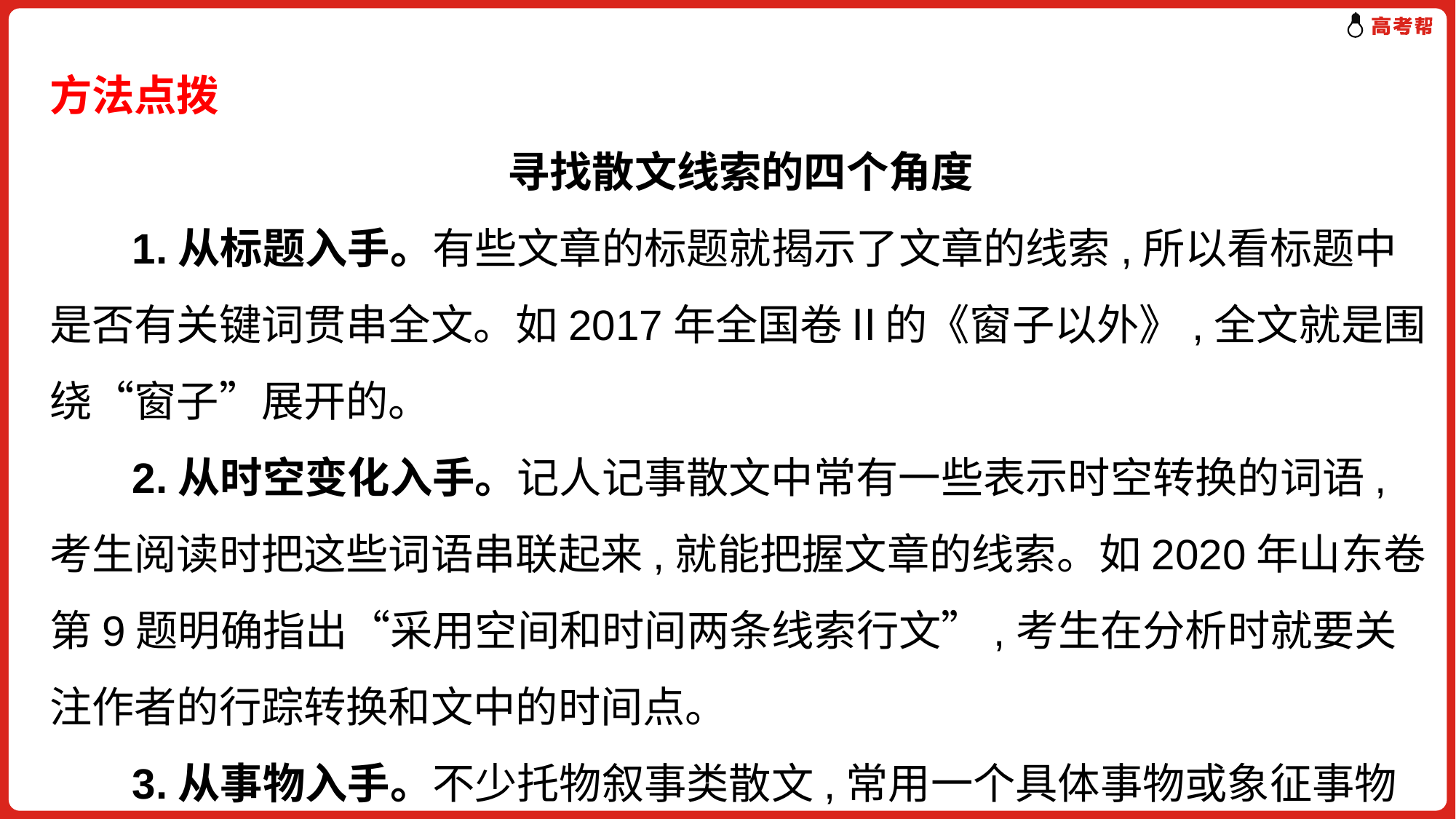

方法点拨
寻找散文线索的四个角度
       1.从标题入手。有些文章的标题就揭示了文章的线索,所以看标题中是否有关键词贯串全文。如2017年全国卷Ⅱ的《窗子以外》,全文就是围绕“窗子”展开的。
       2.从时空变化入手。记人记事散文中常有一些表示时空转换的词语,考生阅读时把这些词语串联起来,就能把握文章的线索。如2020年山东卷第9题明确指出“采用空间和时间两条线索行文”,考生在分析时就要关注作者的行踪转换和文中的时间点。
       3.从事物入手。不少托物叙事类散文,常用一个具体事物或象征事物贯